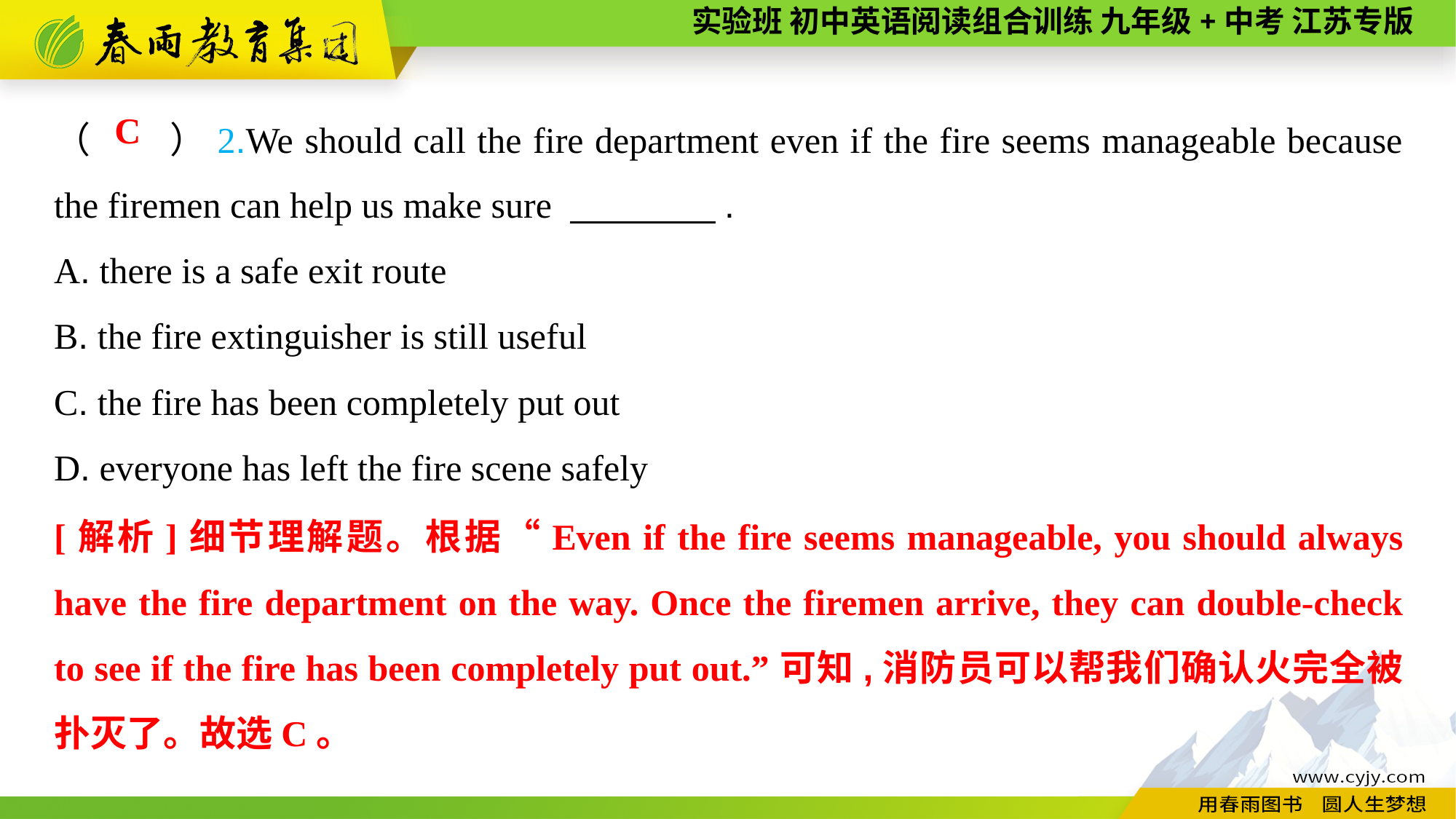

（　　）2.We should call the fire department even if the fire seems manageable because the firemen can help us make sure 　　　　.
A. there is a safe exit route
B. the fire extinguisher is still useful
C. the fire has been completely put out
D. everyone has left the fire scene safely
C
[解析]细节理解题。根据“Even if the fire seems manageable, you should always have the fire department on the way. Once the firemen arrive, they can double-check to see if the fire has been completely put out.”可知,消防员可以帮我们确认火完全被扑灭了。故选C。